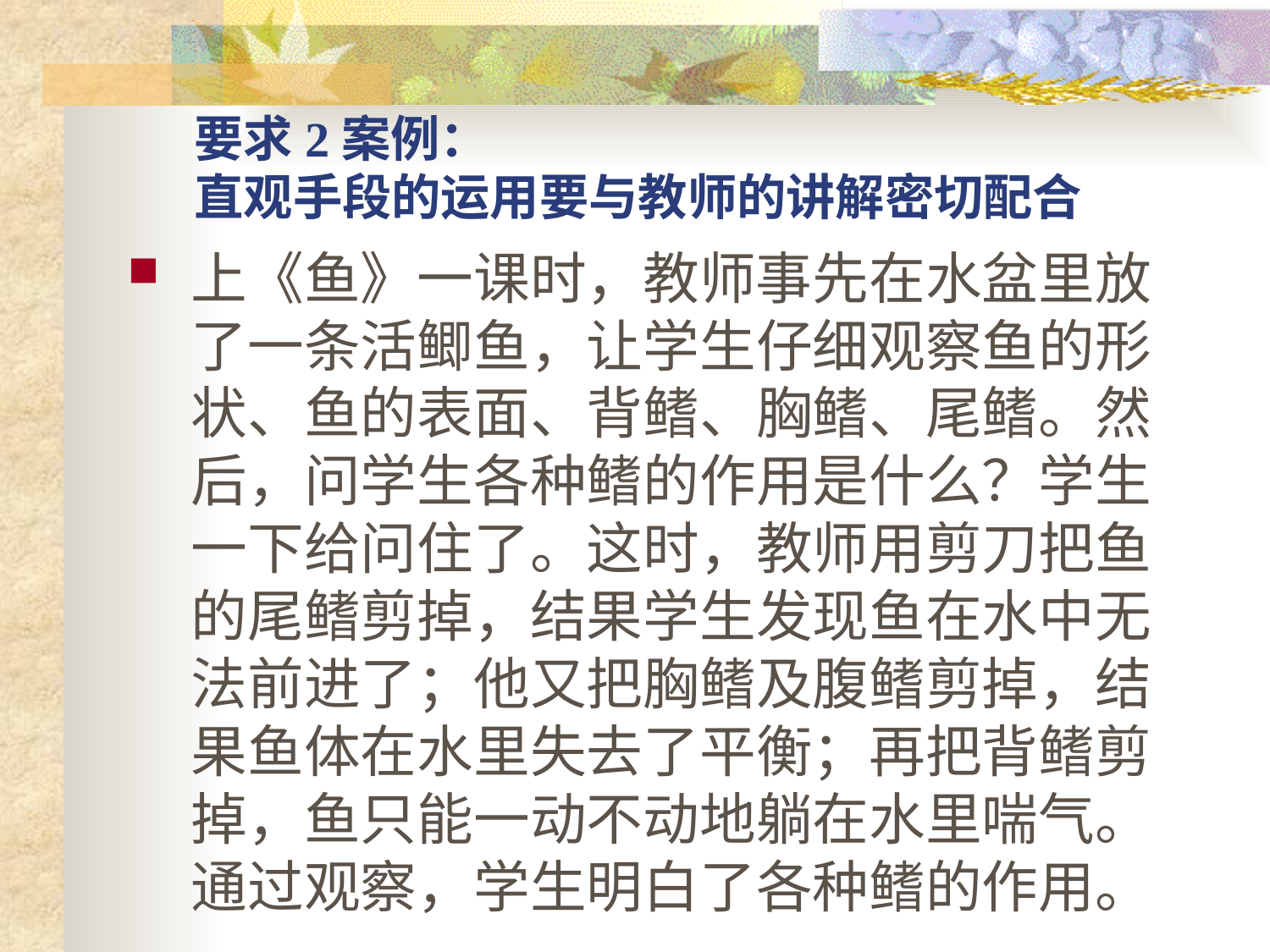

# 要求2案例： 直观手段的运用要与教师的讲解密切配合
上《鱼》一课时，教师事先在水盆里放了一条活鲫鱼，让学生仔细观察鱼的形状、鱼的表面、背鳍、胸鳍、尾鳍。然后，问学生各种鳍的作用是什么？学生一下给问住了。这时，教师用剪刀把鱼的尾鳍剪掉，结果学生发现鱼在水中无法前进了；他又把胸鳍及腹鳍剪掉，结果鱼体在水里失去了平衡；再把背鳍剪掉，鱼只能一动不动地躺在水里喘气。通过观察，学生明白了各种鳍的作用。